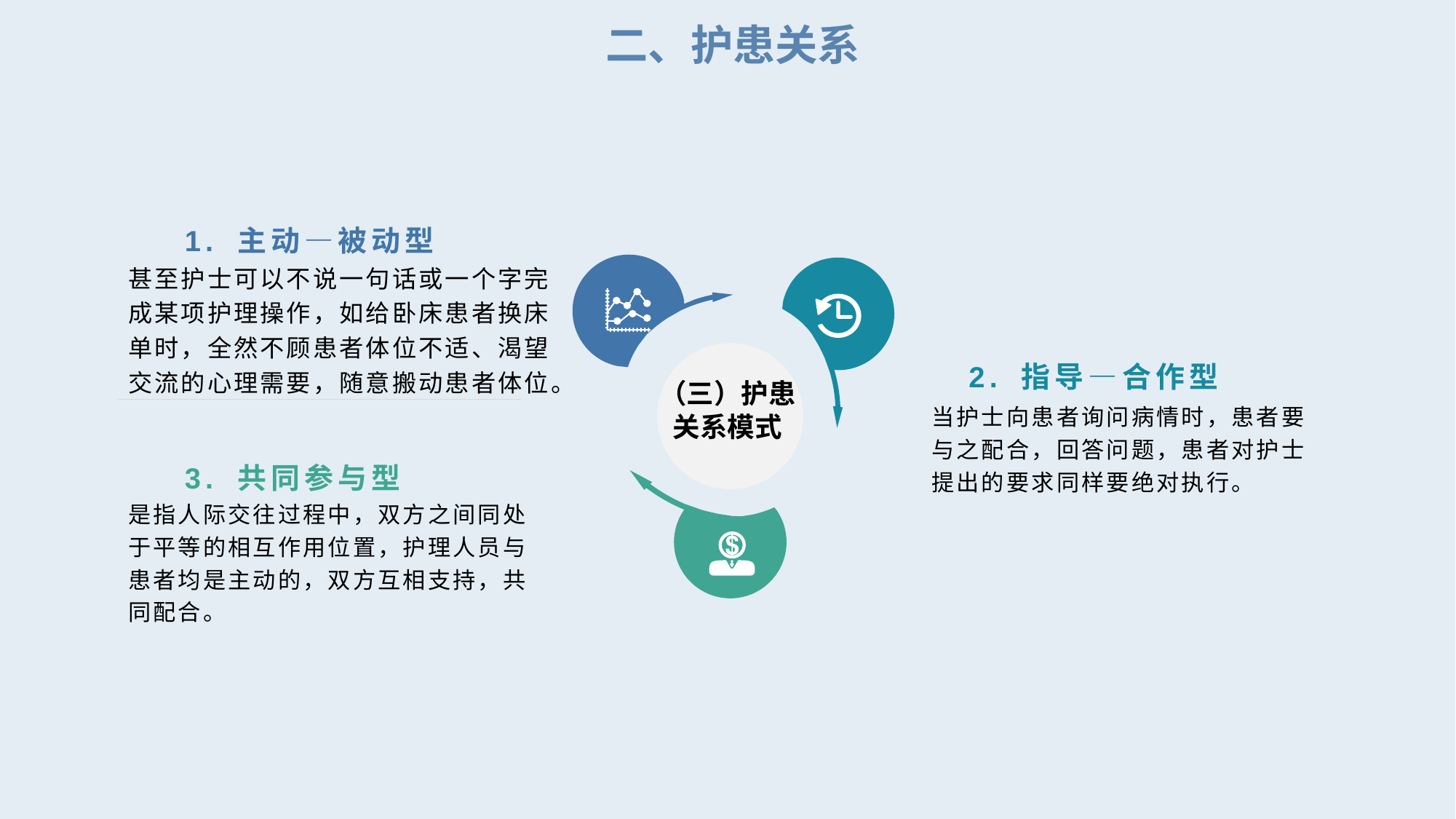

二、护患关系
1. 主动—被动型

甚至护士可以不说一句话或一个字完成某项护理操作，如给卧床患者换床单时，全然不顾患者体位不适、渴望交流的心理需要，随意搬动患者体位。

2. 指导—合作型
（三）护患
关系模式
当护士向患者询问病情时，患者要与之配合，回答问题，患者对护士提出的要求同样要绝对执行。
3. 共同参与型

是指人际交往过程中，双方之间同处于平等的相互作用位置，护理人员与患者均是主动的，双方互相支持，共同配合。